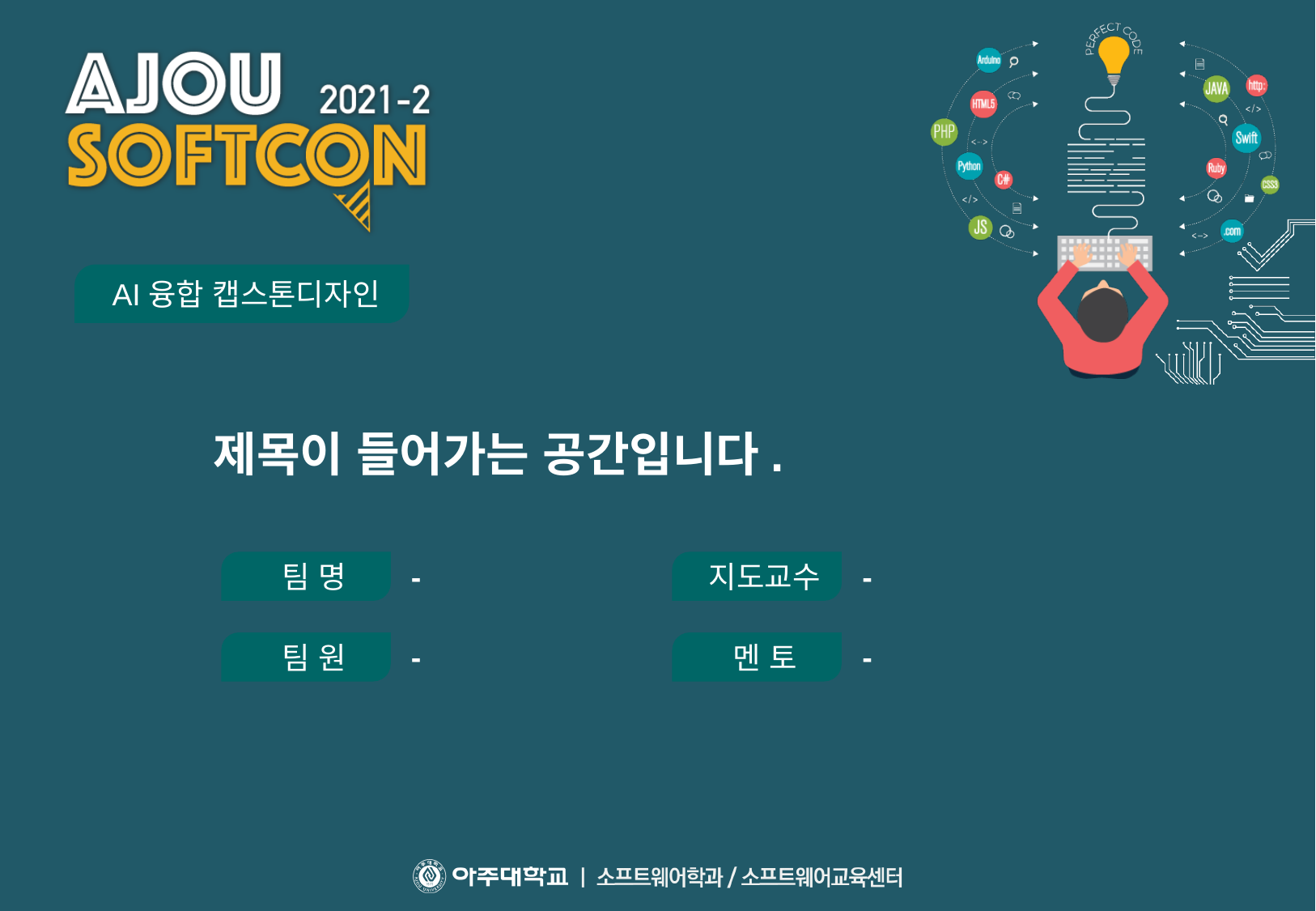

AI융합 캡스톤디자인
제목이 들어가는 공간입니다.
 팀 명
-
 지도교수
-
 팀 원
-
 멘 토
-